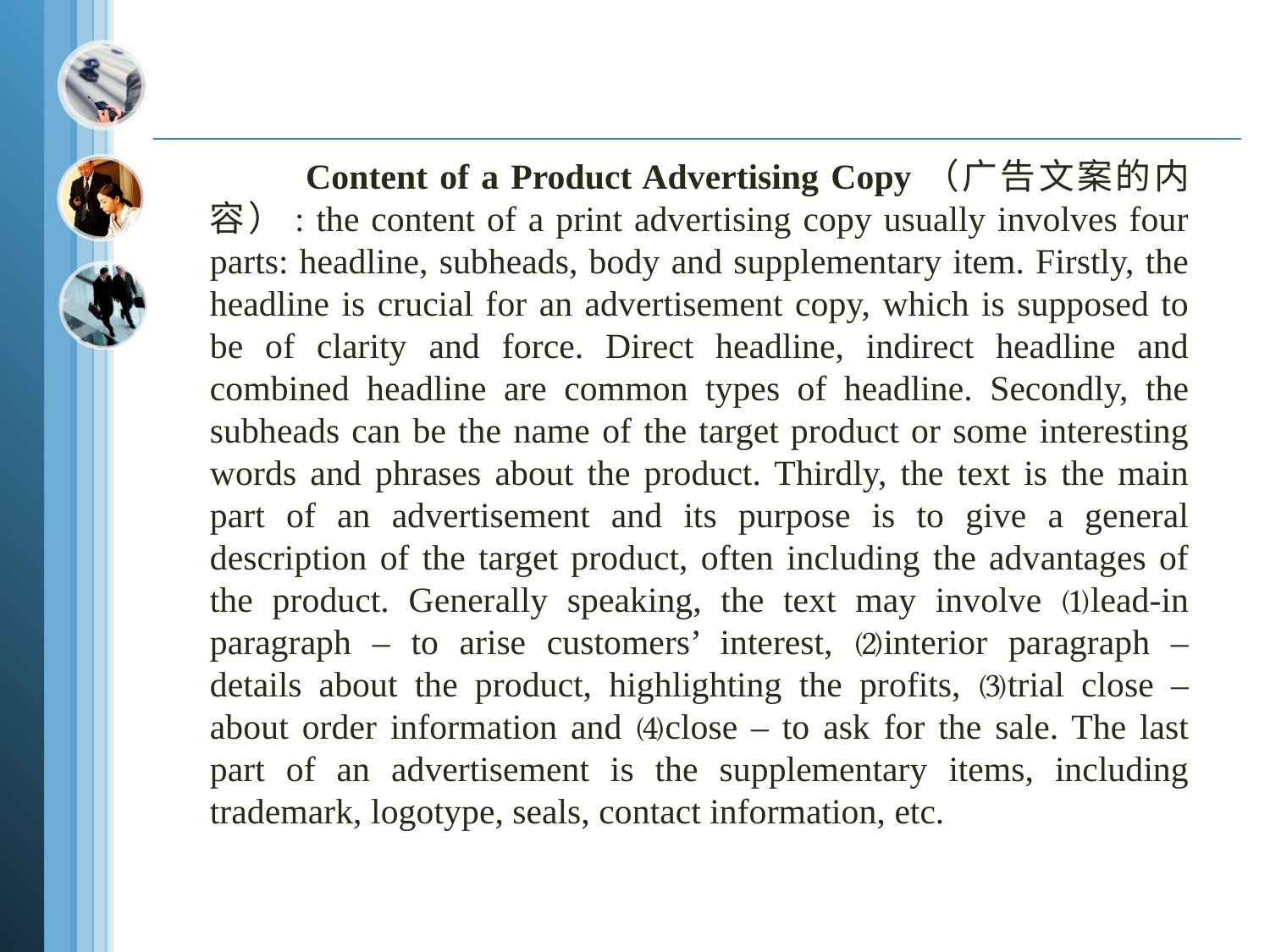

Content of a Product Advertising Copy（广告文案的内容）: the content of a print advertising copy usually involves four parts: headline, subheads, body and supplementary item. Firstly, the headline is crucial for an advertisement copy, which is supposed to be of clarity and force. Direct headline, indirect headline and combined headline are common types of headline. Secondly, the subheads can be the name of the target product or some interesting words and phrases about the product. Thirdly, the text is the main part of an advertisement and its purpose is to give a general description of the target product, often including the advantages of the product. Generally speaking, the text may involve ⑴lead-in paragraph – to arise customers’ interest, ⑵interior paragraph – details about the product, highlighting the profits, ⑶trial close – about order information and ⑷close – to ask for the sale. The last part of an advertisement is the supplementary items, including trademark, logotype, seals, contact information, etc.